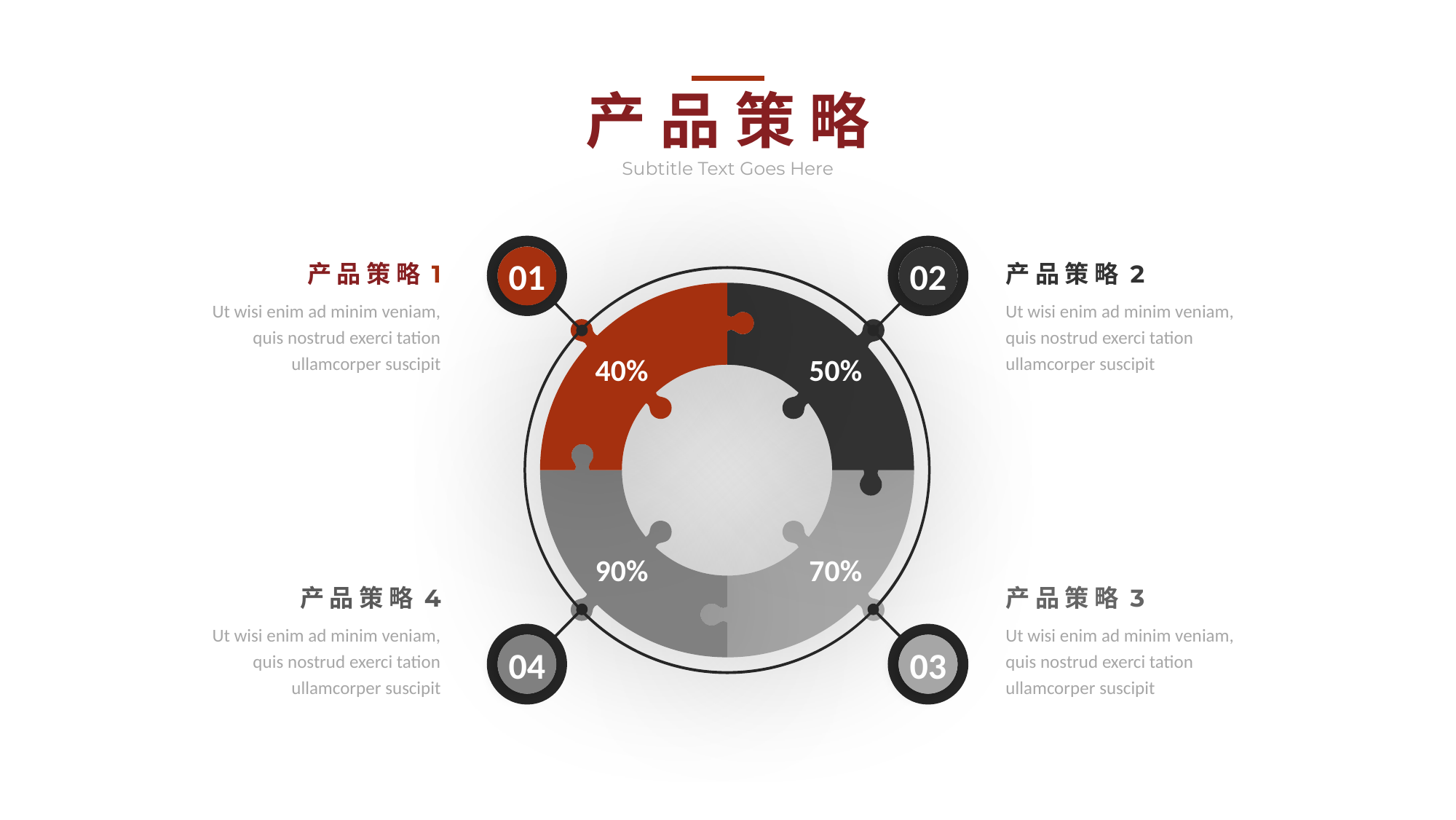

产 品 策 略
Subtitle Text Goes Here

01
02

40%
50%

90%
70%
04
03
产 品 策 略 1
产 品 策 略 2
Ut wisi enim ad minim veniam, quis nostrud exerci tation ullamcorper suscipit
Ut wisi enim ad minim veniam, quis nostrud exerci tation ullamcorper suscipit
产 品 策 略 4
产 品 策 略 3
Ut wisi enim ad minim veniam, quis nostrud exerci tation ullamcorper suscipit
Ut wisi enim ad minim veniam, quis nostrud exerci tation ullamcorper suscipit